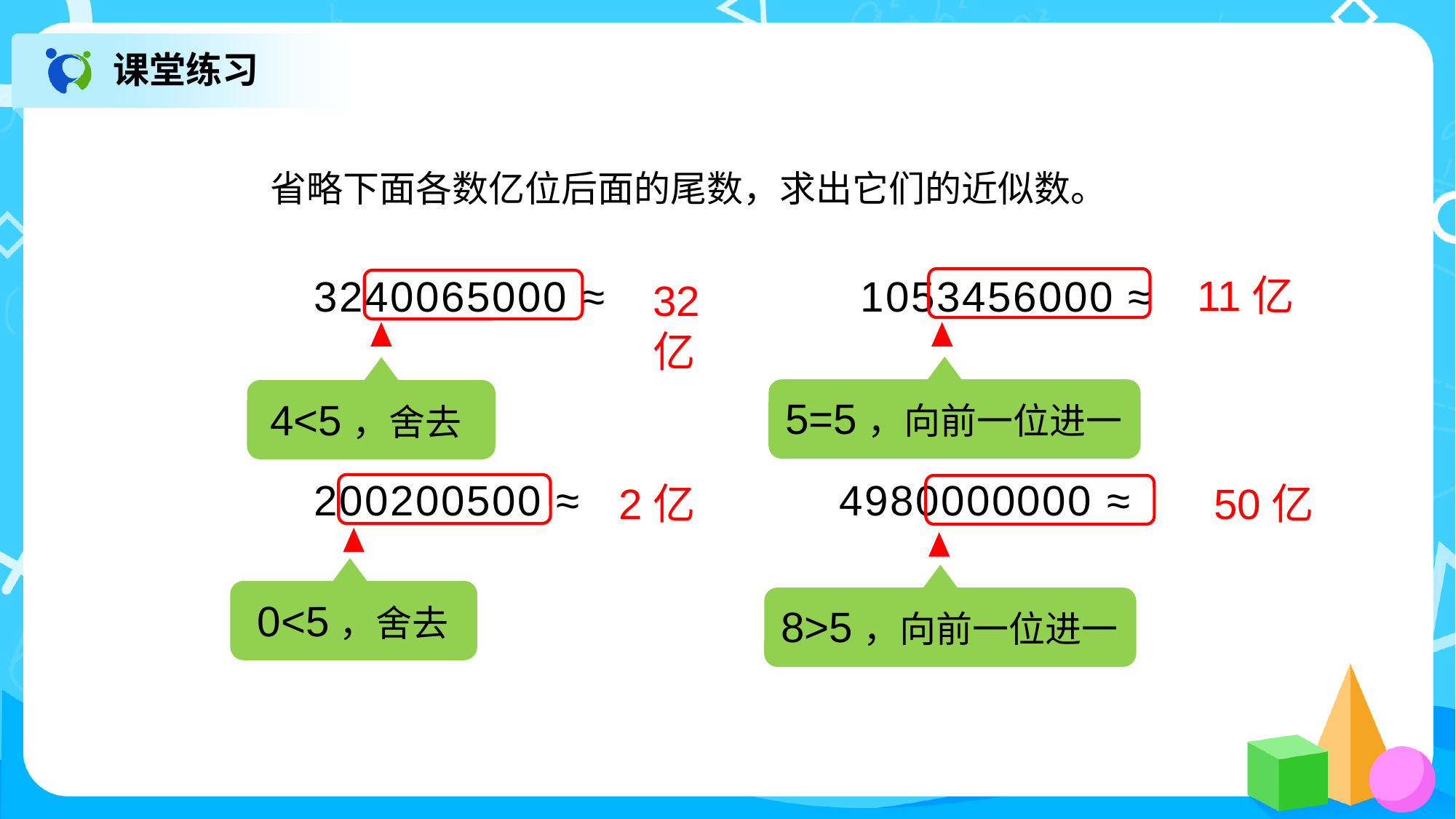

课堂练习
省略下面各数亿位后面的尾数，求出它们的近似数。
11亿
3240065000 ≈　　　　     1053456000 ≈

200200500 ≈                   4980000000 ≈
32亿

5=5，向前一位进一

4<5，舍去
2亿
50亿

0<5，舍去

8>5，向前一位进一